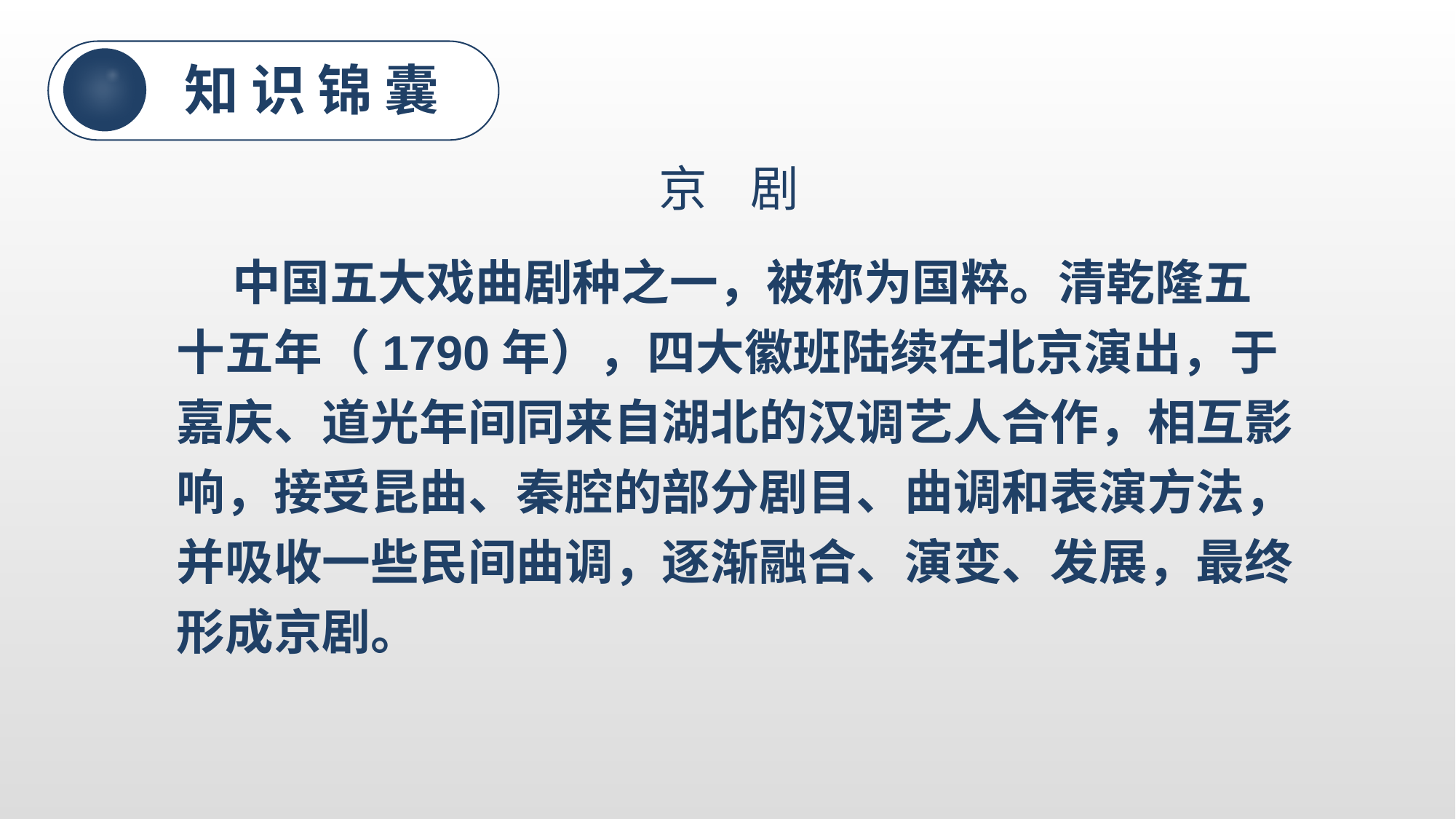

知识锦囊
京    剧
    中国五大戏曲剧种之一，被称为国粹。清乾隆五十五年（1790年），四大徽班陆续在北京演出，于嘉庆、道光年间同来自湖北的汉调艺人合作，相互影响，接受昆曲、秦腔的部分剧目、曲调和表演方法，并吸收一些民间曲调，逐渐融合、演变、发展，最终形成京剧。